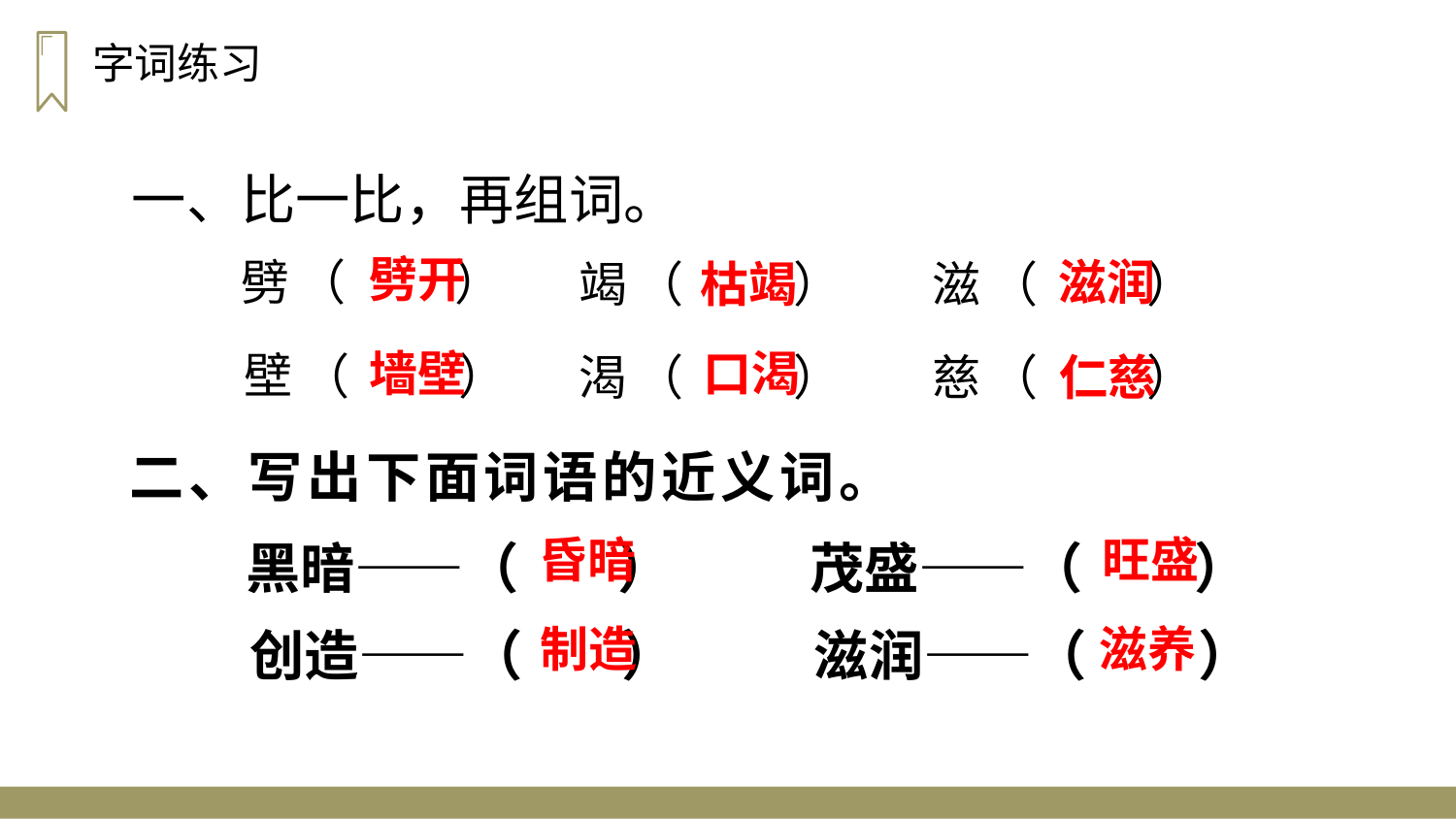

字词练习
一、比一比，再组词。
劈开
滋润
劈
（          ）
枯竭
竭
（          ）
滋
（          ）
墙壁
口渴
壁
（          ）
渴
（          ）
慈
（          ）
仁慈
二、写出下面词语的近义词。
昏暗
旺盛
黑暗——（        ）
茂盛——（         ）
制造
滋养
创造——（        ）
滋润——（         ）